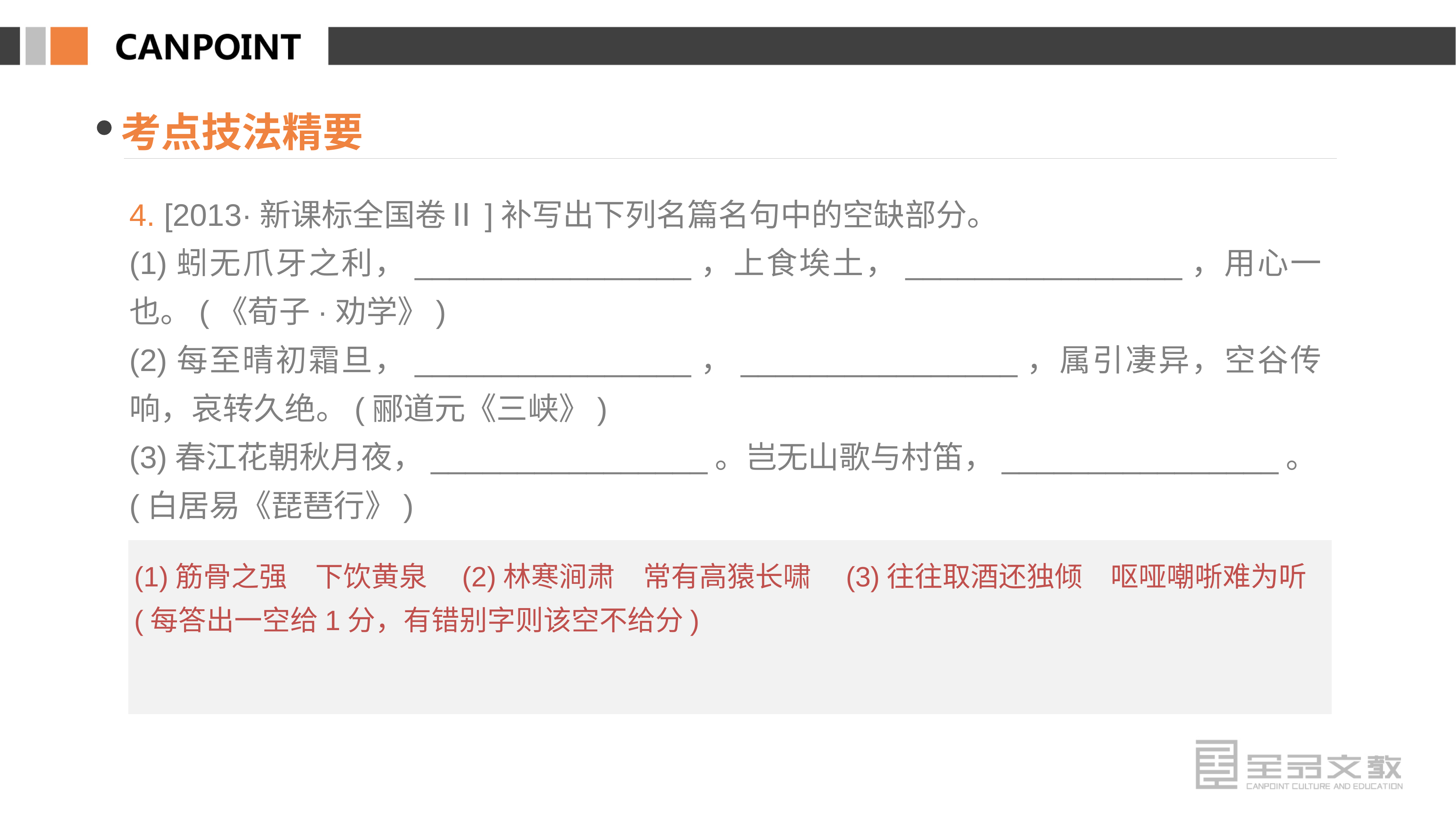

考点技法精要

4. [2013·新课标全国卷Ⅱ]补写出下列名篇名句中的空缺部分。
(1)蚓无爪牙之利，________________，上食埃土，________________，用心一也。(《荀子·劝学》)
(2)每至晴初霜旦，________________，________________，属引凄异，空谷传响，哀转久绝。(郦道元《三峡》)
(3)春江花朝秋月夜，________________。岂无山歌与村笛，________________。(白居易《琵琶行》)

(1)筋骨之强　下饮黄泉　(2)林寒涧肃　常有高猿长啸　(3)往往取酒还独倾　呕哑嘲哳难为听(每答出一空给1分，有错别字则该空不给分)